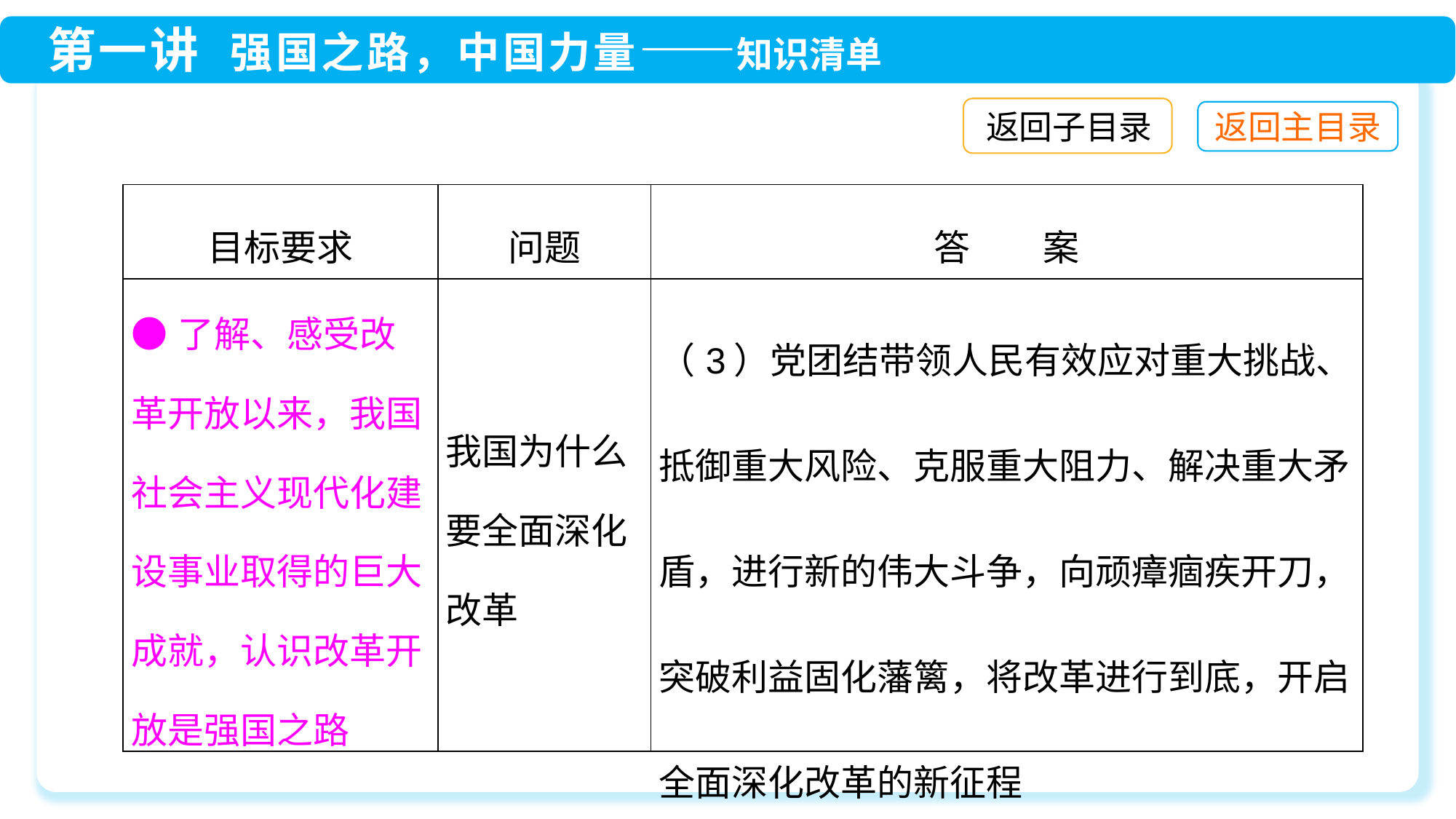

返回子目录
| 目标要求 | 问题 | 答　　案 |
| --- | --- | --- |
| ●了解、感受改革开放以来，我国社会主义现代化建设事业取得的巨大成就，认识改革开放是强国之路 | 我国为什么要全面深化改革 | （3）党团结带领人民有效应对重大挑战、抵御重大风险、克服重大阻力、解决重大矛盾，进行新的伟大斗争，向顽瘴痼疾开刀，突破利益固化藩篱，将改革进行到底，开启全面深化改革的新征程 |